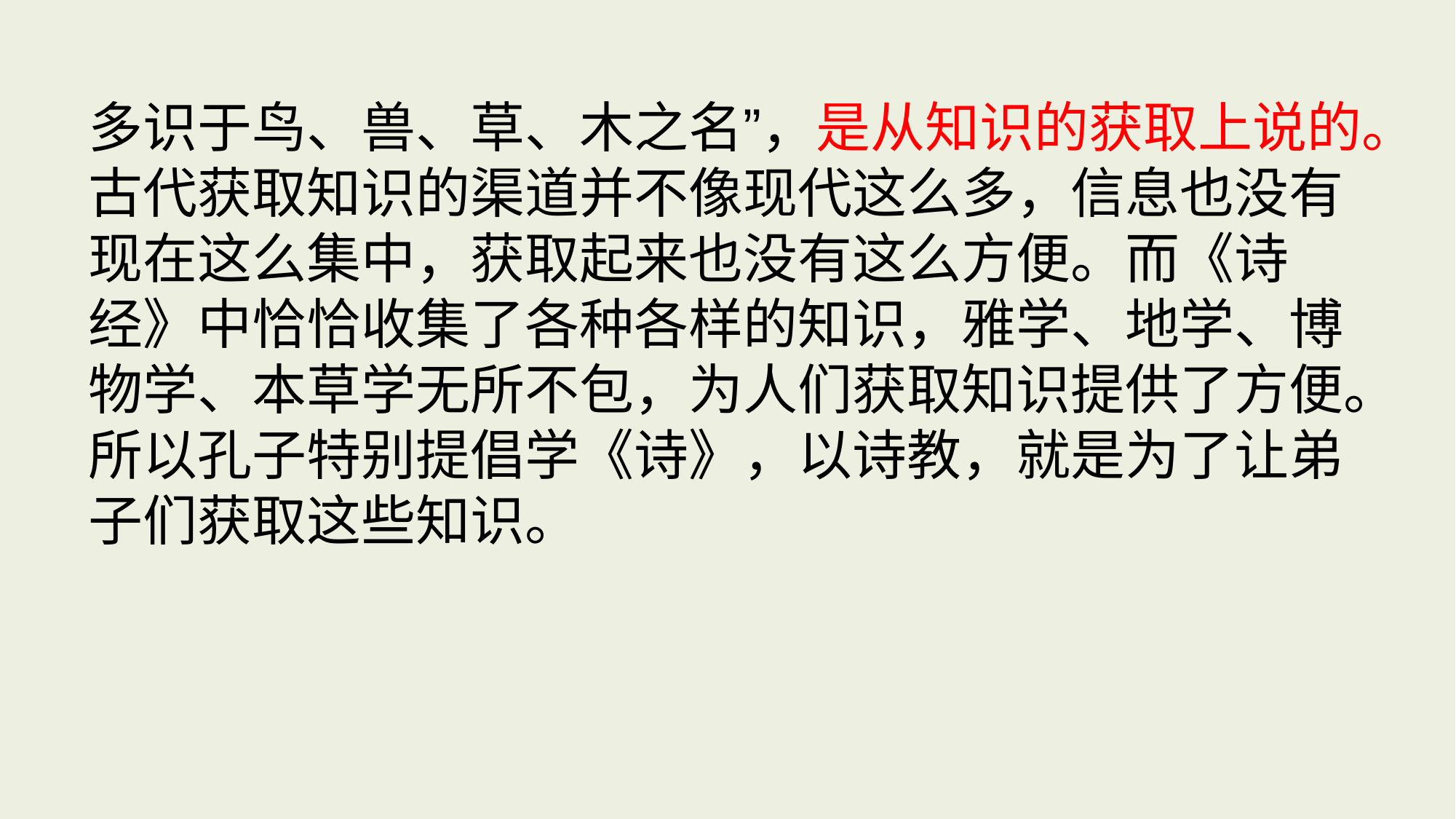

多识于鸟、兽、草、木之名”，是从知识的获取上说的。古代获取知识的渠道并不像现代这么多，信息也没有现在这么集中，获取起来也没有这么方便。而《诗经》中恰恰收集了各种各样的知识，雅学、地学、博物学、本草学无所不包，为人们获取知识提供了方便。所以孔子特别提倡学《诗》，以诗教，就是为了让弟子们获取这些知识。